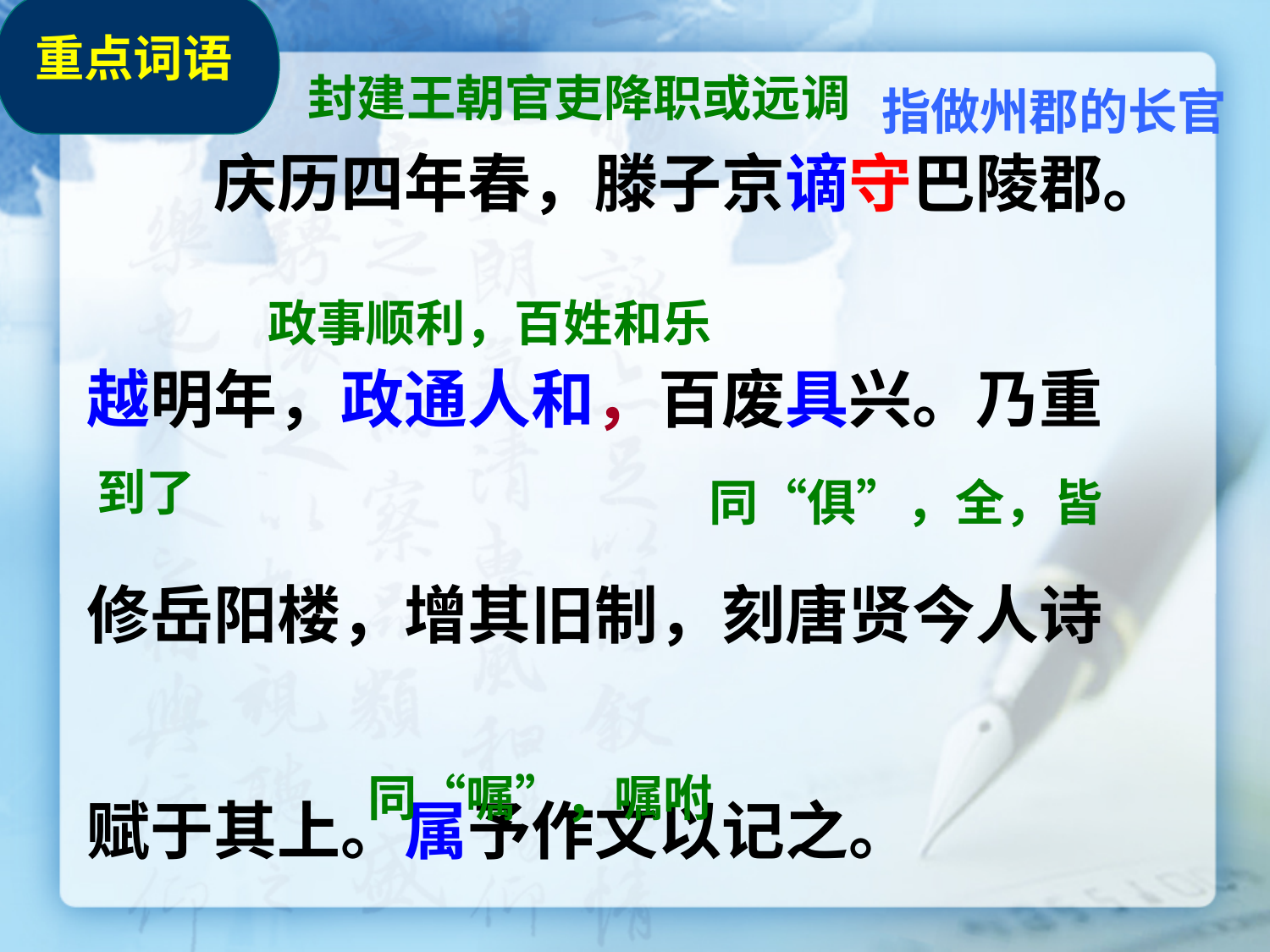

#
重点词语
　封建王朝官吏降职或远调
指做州郡的长官
　　庆历四年春，滕子京谪守巴陵郡。

越明年，政通人和，百废具兴。乃重

修岳阳楼，增其旧制，刻唐贤今人诗

赋于其上。属予作文以记之。
政事顺利，百姓和乐

到了
同“俱”，全，皆

同“嘱”，嘱咐